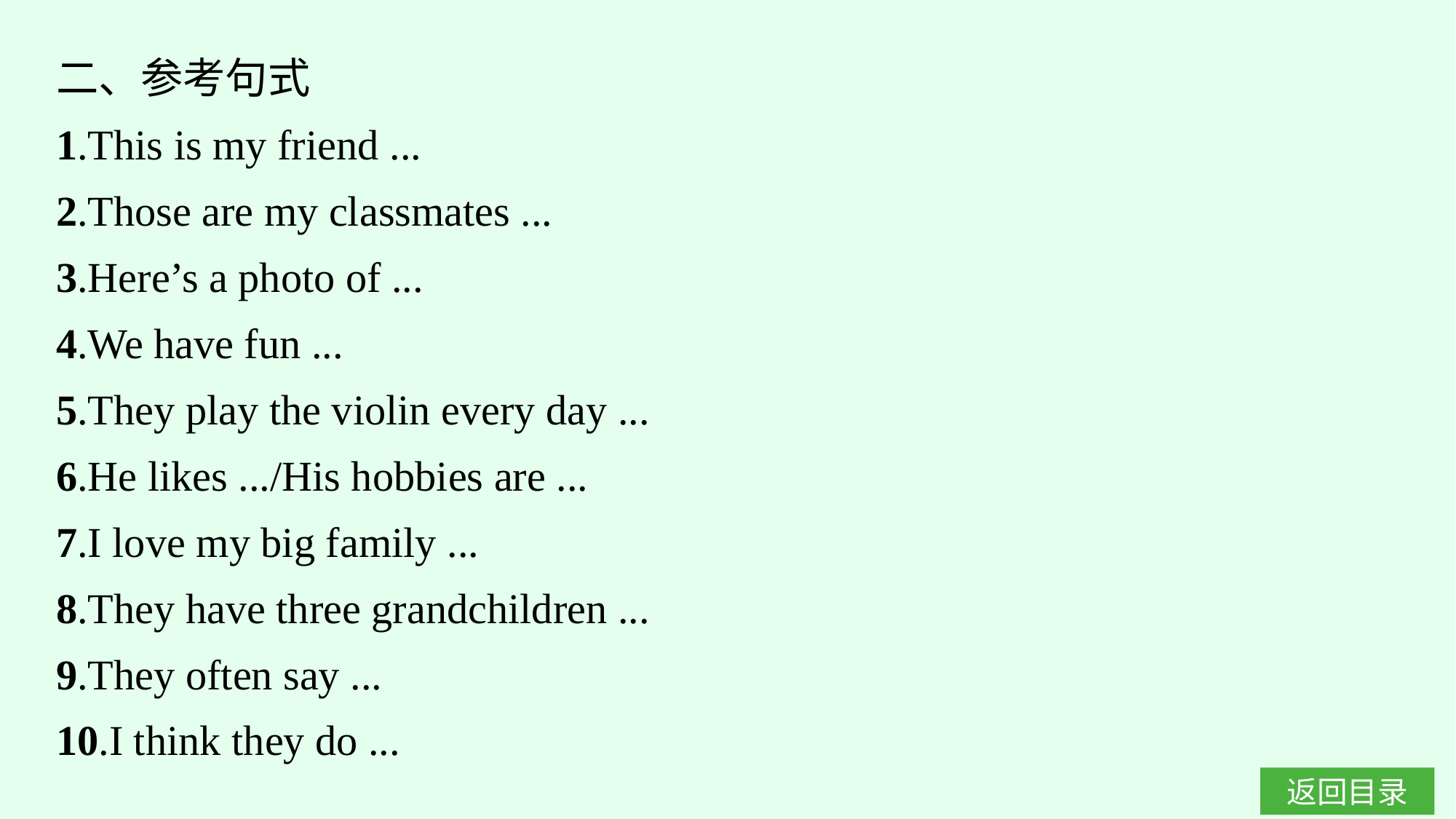

二、参考句式
1.This is my friend ...
2.Those are my classmates ...
3.Here’s a photo of ...
4.We have fun ...
5.They play the violin every day ...
6.He likes .../His hobbies are ...
7.I love my big family ...
8.They have three grandchildren ...
9.They often say ...
10.I think they do ...